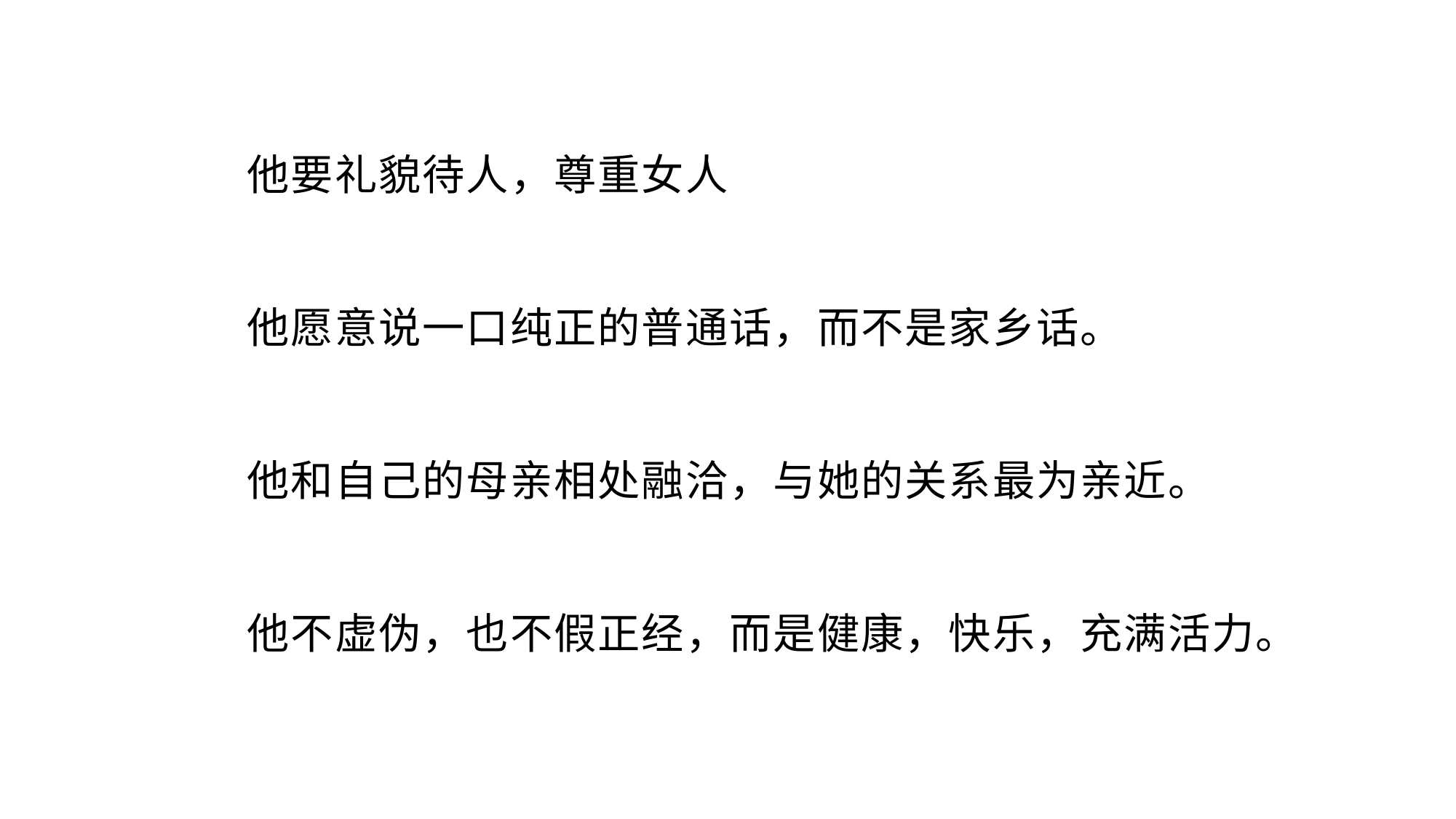

他要礼貌待人，尊重女人
他愿意说一口纯正的普通话，而不是家乡话。
他和自己的母亲相处融洽，与她的关系最为亲近。
他不虚伪，也不假正经，而是健康，快乐，充满活力。